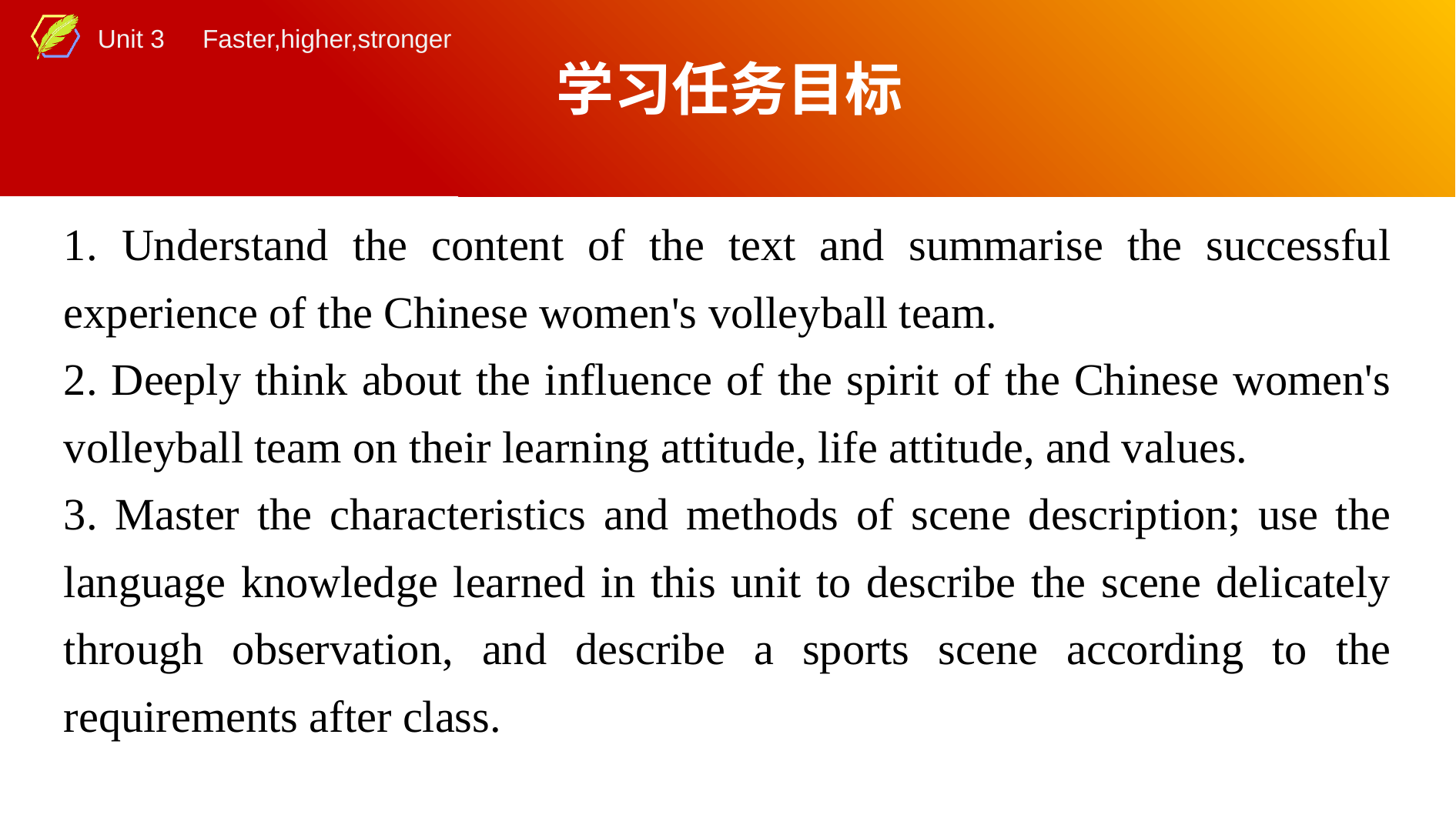

学习任务目标
1. Understand the content of the text and summarise the successful experience of the Chinese women's volleyball team.
2. Deeply think about the influence of the spirit of the Chinese women's volleyball team on their learning attitude, life attitude, and values.
3. Master the characteristics and methods of scene description; use the language knowledge learned in this unit to describe the scene delicately through observation, and describe a sports scene according to the requirements after class.